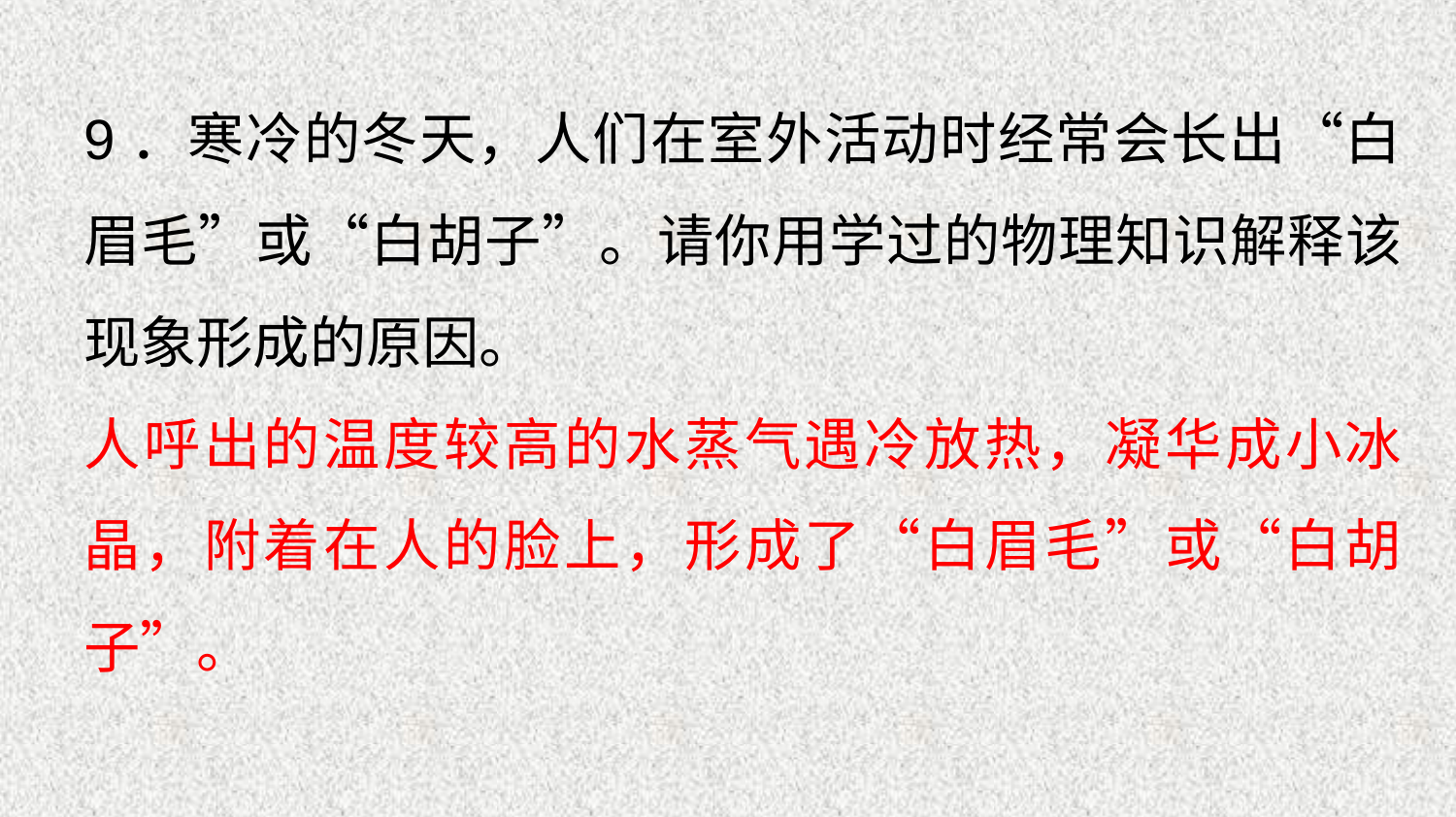

9．寒冷的冬天，人们在室外活动时经常会长出“白眉毛”或“白胡子”。请你用学过的物理知识解释该现象形成的原因。
人呼出的温度较高的水蒸气遇冷放热，凝华成小冰晶，附着在人的脸上，形成了“白眉毛”或“白胡子”。